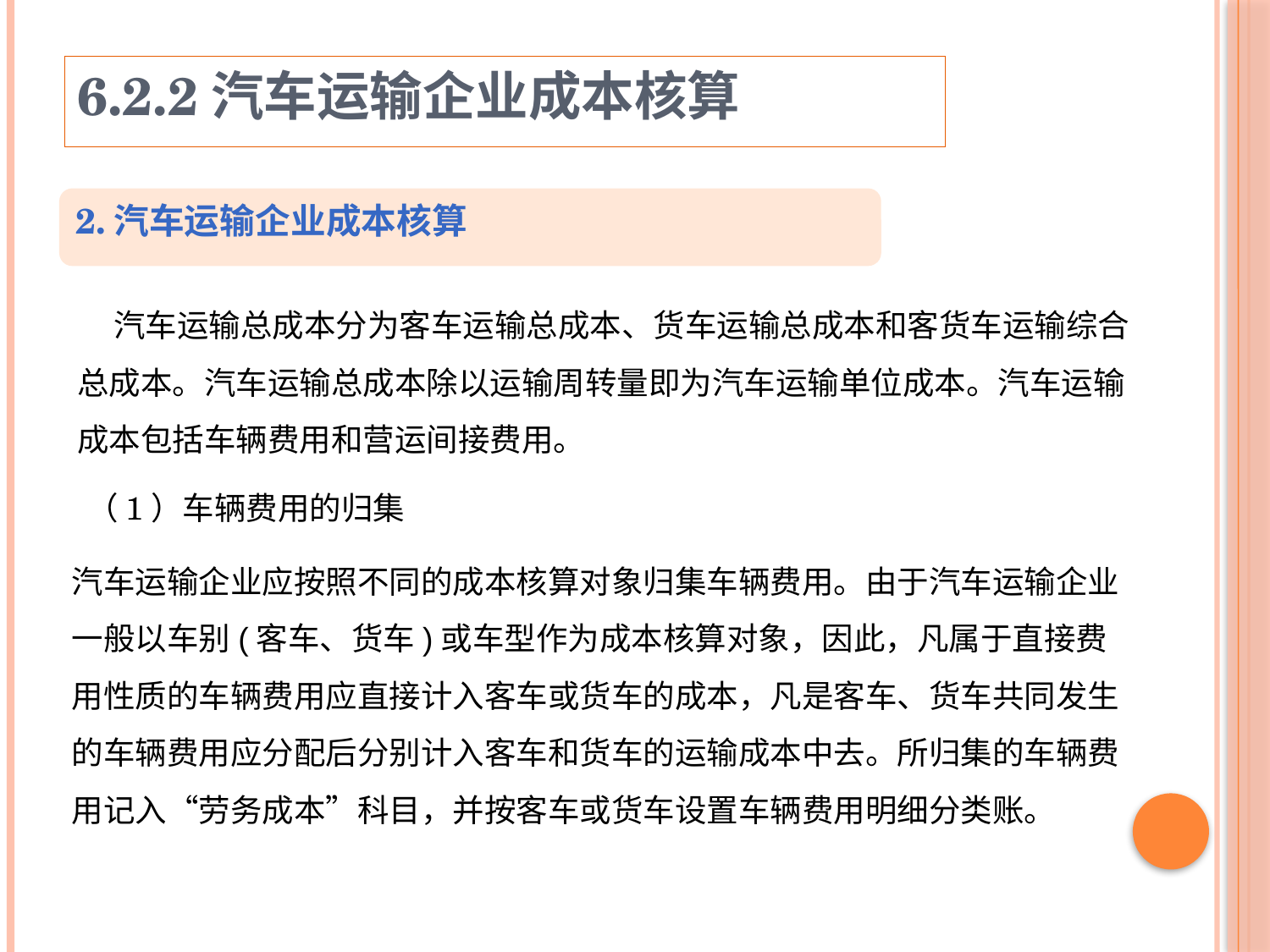

6.2.2汽车运输企业成本核算
2.汽车运输企业成本核算
    汽车运输总成本分为客车运输总成本、货车运输总成本和客货车运输综合总成本。汽车运输总成本除以运输周转量即为汽车运输单位成本。汽车运输成本包括车辆费用和营运间接费用。
 （1）车辆费用的归集
汽车运输企业应按照不同的成本核算对象归集车辆费用。由于汽车运输企业一般以车别(客车、货车)或车型作为成本核算对象，因此，凡属于直接费用性质的车辆费用应直接计入客车或货车的成本，凡是客车、货车共同发生的车辆费用应分配后分别计入客车和货车的运输成本中去。所归集的车辆费用记入“劳务成本”科目，并按客车或货车设置车辆费用明细分类账。